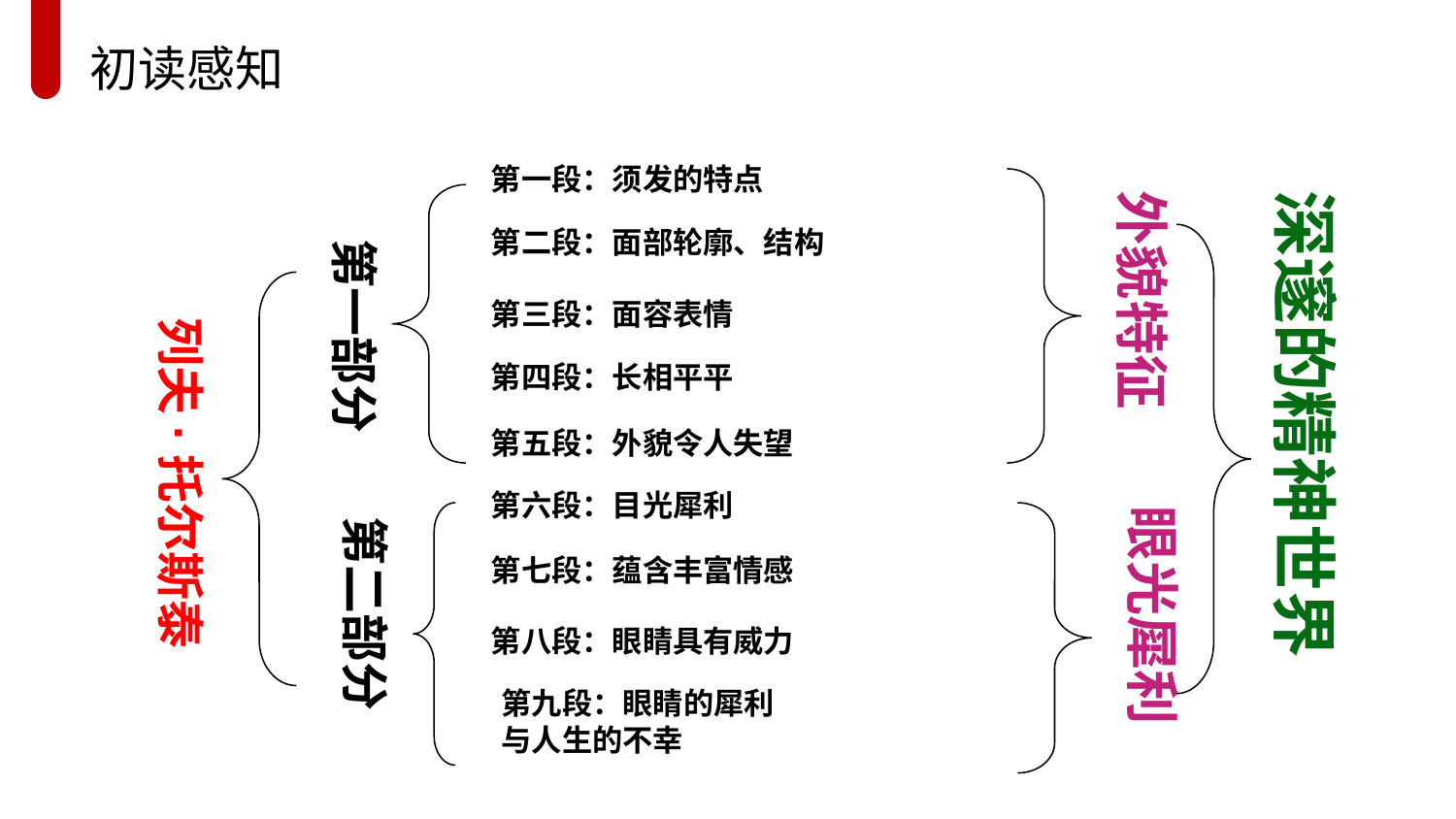

初读感知
第一段：须发的特点

外貌特征
深邃的精神世界

第二段：面部轮廓、结构
第一部分

第三段：面容表情
列夫·托尔斯泰
第四段：长相平平
第五段：外貌令人失望
第六段：目光犀利
眼光犀利

第二部分
第七段：蕴含丰富情感
第八段：眼睛具有威力
第九段：眼睛的犀利                          与人生的不幸